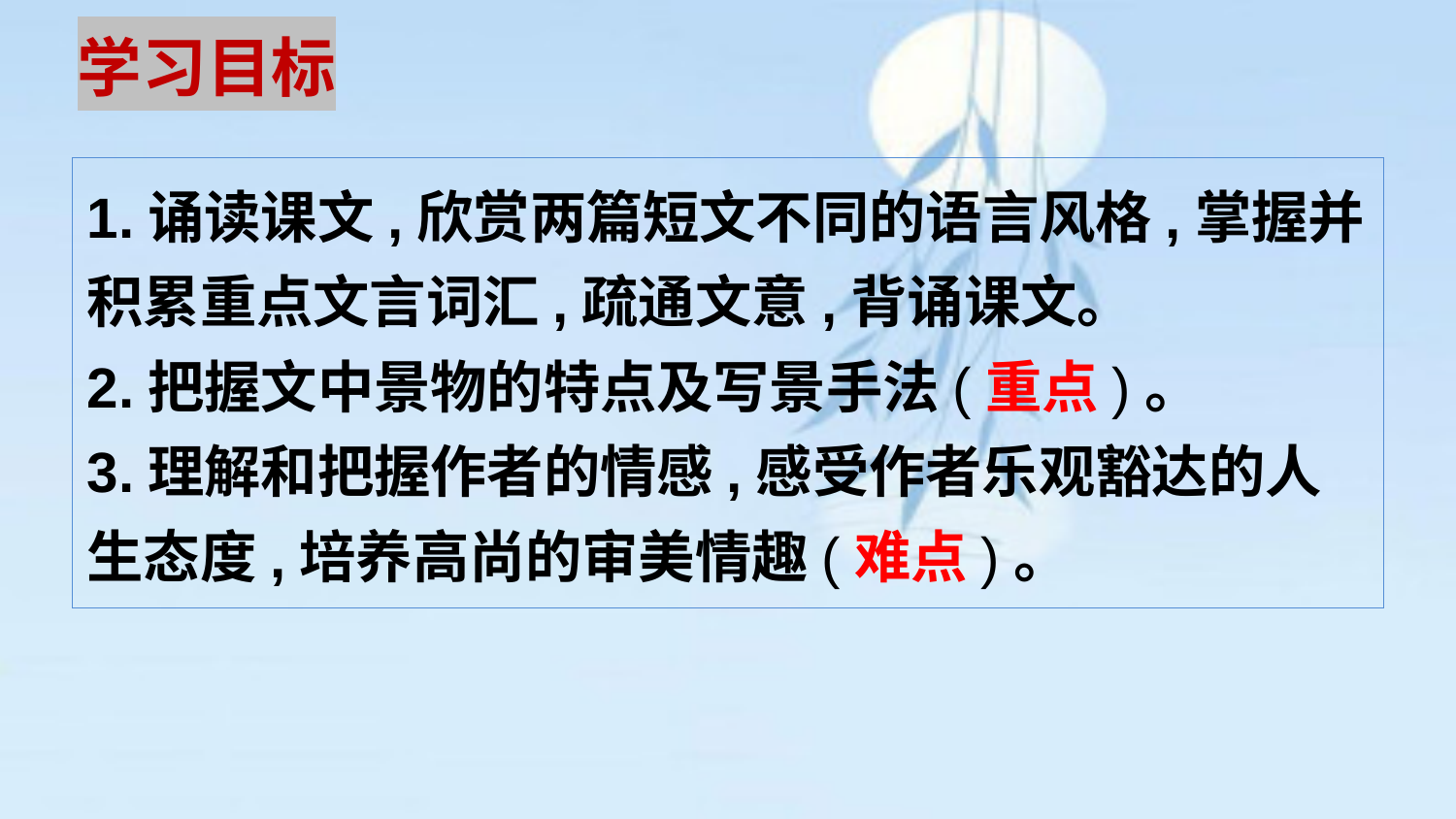

学习目标
1.诵读课文,欣赏两篇短文不同的语言风格,掌握并积累重点文言词汇,疏通文意,背诵课文。
2.把握文中景物的特点及写景手法(重点)。
3.理解和把握作者的情感,感受作者乐观豁达的人生态度,培养高尚的审美情趣(难点)。